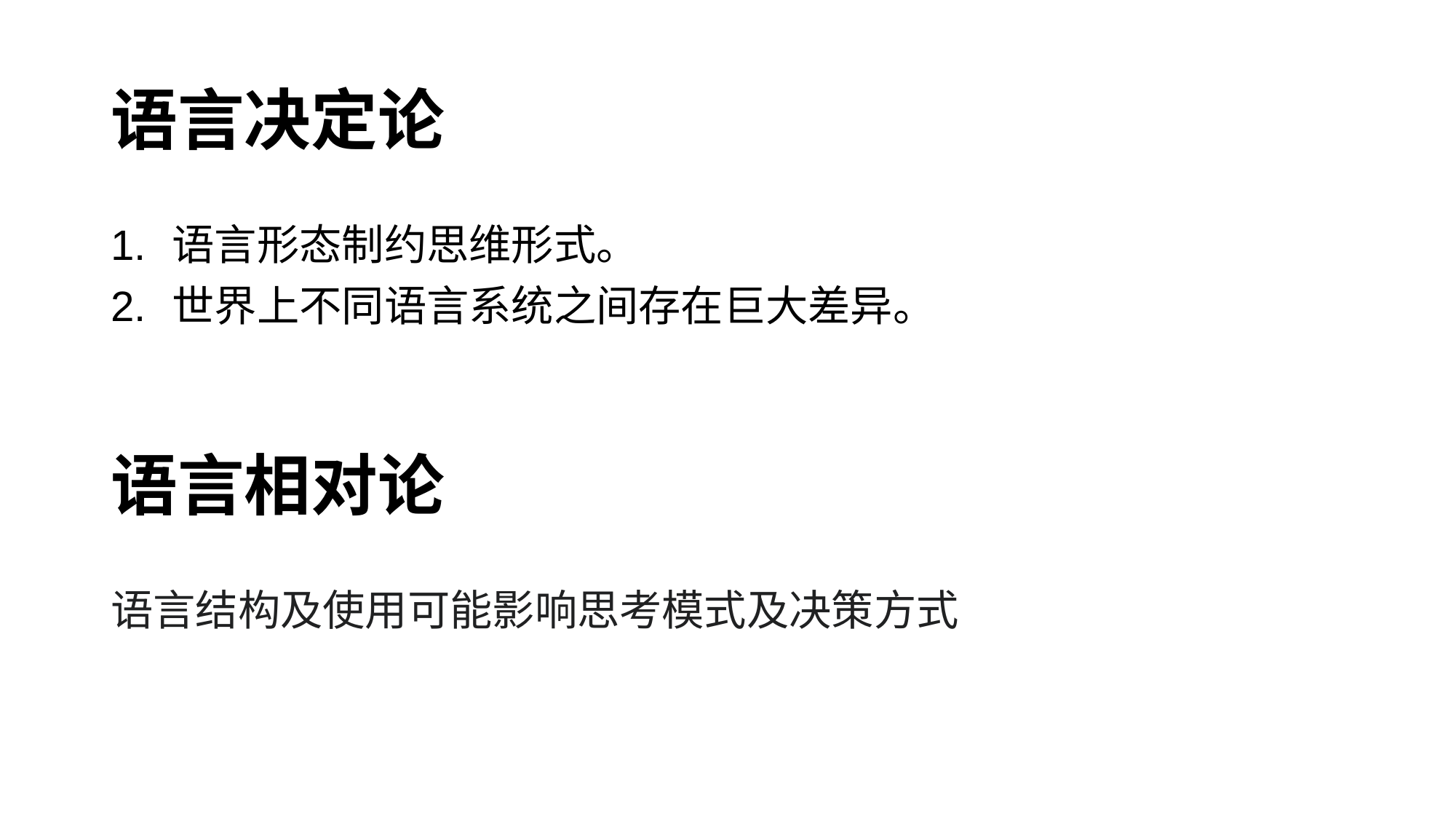

# 语言决定论
语言形态制约思维形式。
世界上不同语言系统之间存在巨大差异。

语言相对论
语言结构及使用可能影响思考模式及决策方式